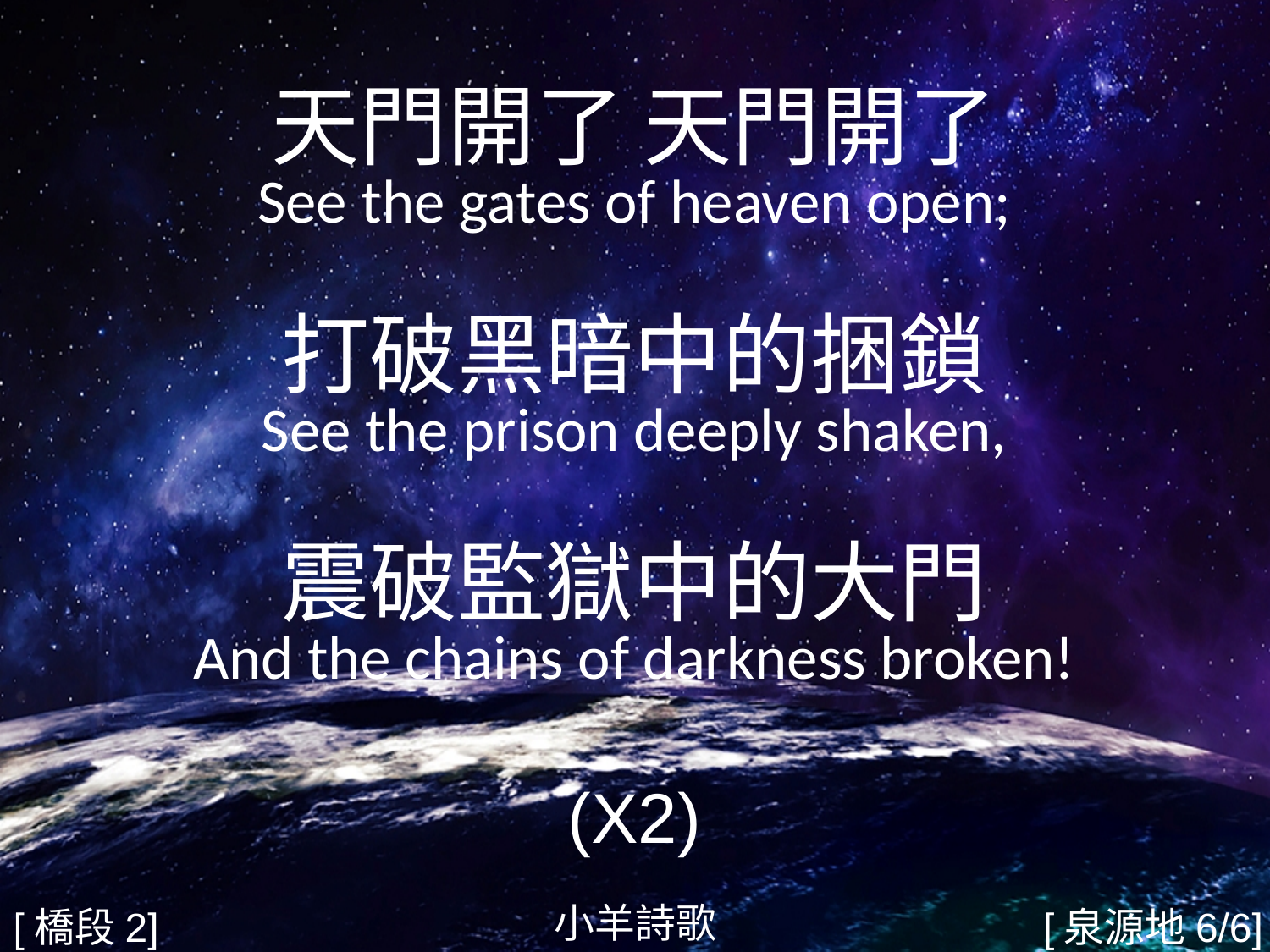

天門開了 天門開了
See the gates of heaven open;

打破黑暗中的捆鎖
See the prison deeply shaken,

震破監獄中的大門
And the chains of darkness broken!

(X2)
#

小羊詩歌
[橋段2]
[泉源地6/6]